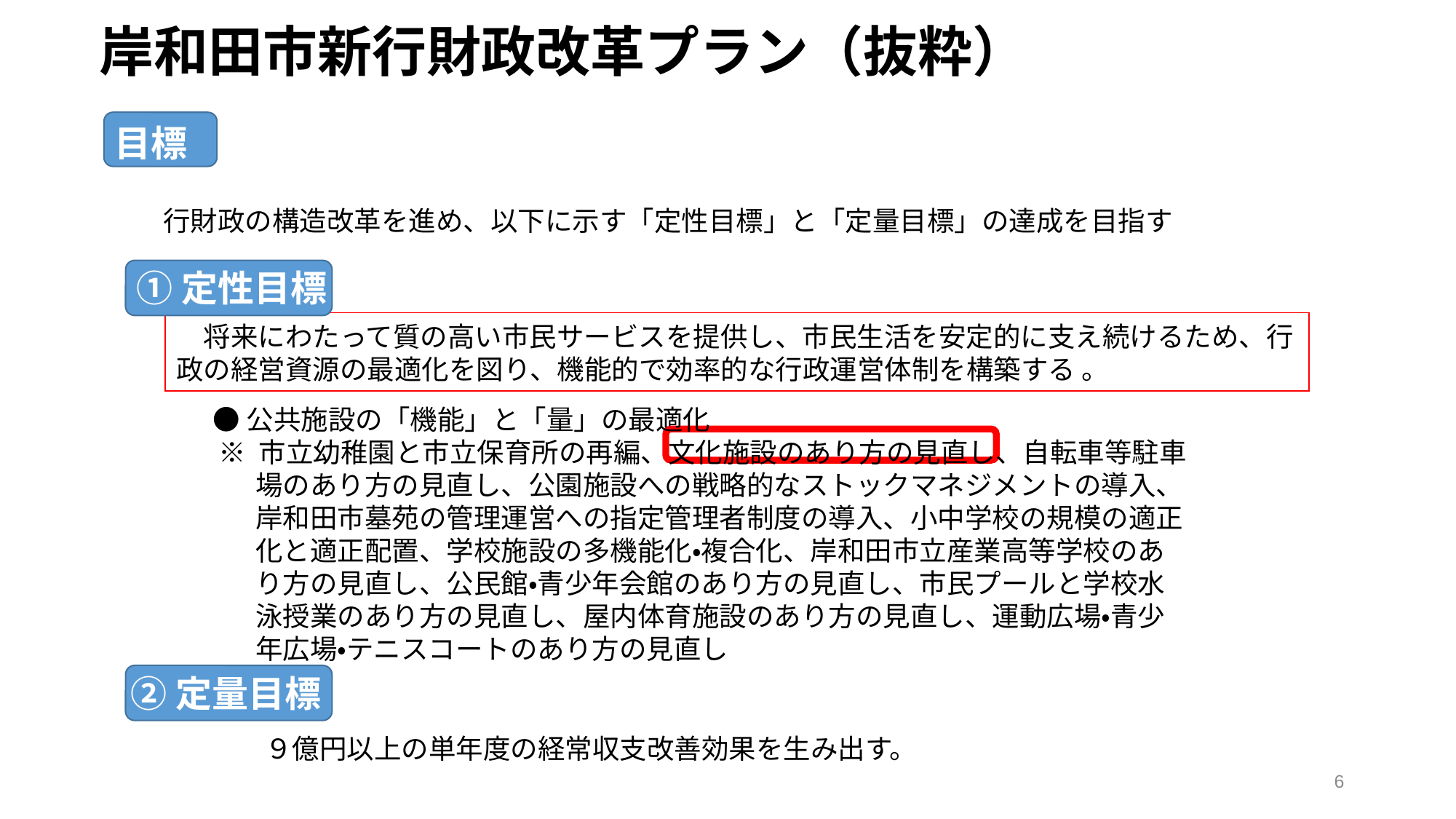

岸和田市新行財政改革プラン（抜粋）

目標
　  行財政の構造改革を進め、以下に示す「定性目標」と「定量目標」の達成を目指す
①定性目標

　将来にわたって質の高い市民サービスを提供し、市民生活を安定的に支え続けるため、行政の経営資源の最適化を図り、機能的で効率的な行政運営体制を構築する 。
●公共施設の「機能」と「量」の最適化
 ※ 市立幼稚園と市立保育所の再編、文化施設のあり方の見直し、自転車等駐車場のあり方の見直し、公園施設への戦略的なストックマネジメントの導入、岸和田市墓苑の管理運営への指定管理者制度の導入、小中学校の規模の適正化と適正配置、学校施設の多機能化・複合化、岸和田市立産業高等学校のあり方の見直し、公民館・青少年会館のあり方の見直し、市民プールと学校水泳授業のあり方の見直し、屋内体育施設のあり方の見直し、運動広場・青少年広場・テニスコートのあり方の見直し

②定量目標

９億円以上の単年度の経常収支改善効果を生み出す。
6